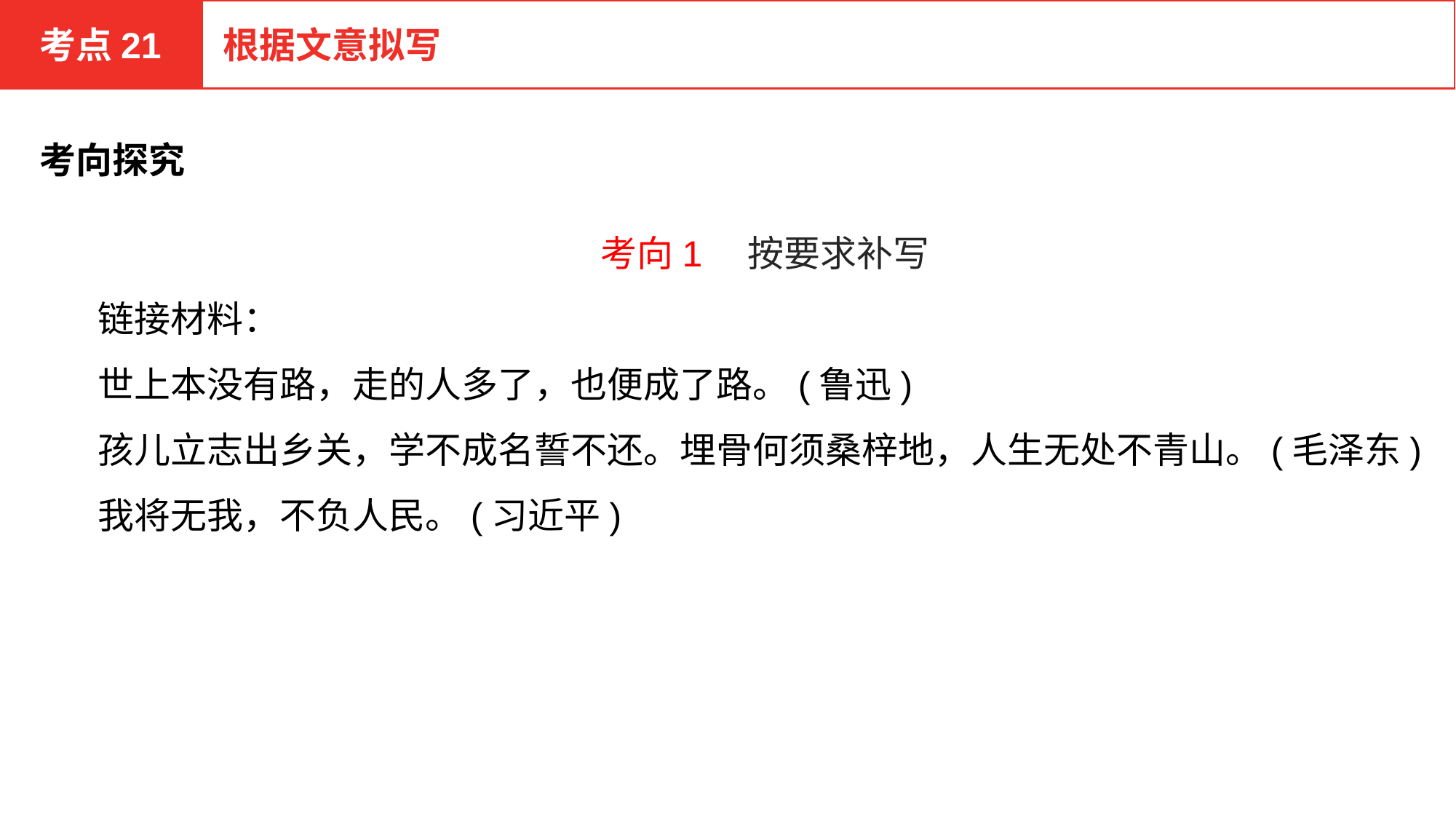

考点21
根据文意拟写
考向探究

考向1　按要求补写
链接材料：
世上本没有路，走的人多了，也便成了路。(鲁迅)
孩儿立志出乡关，学不成名誓不还。埋骨何须桑梓地，人生无处不青山。(毛泽东)
我将无我，不负人民。(习近平)